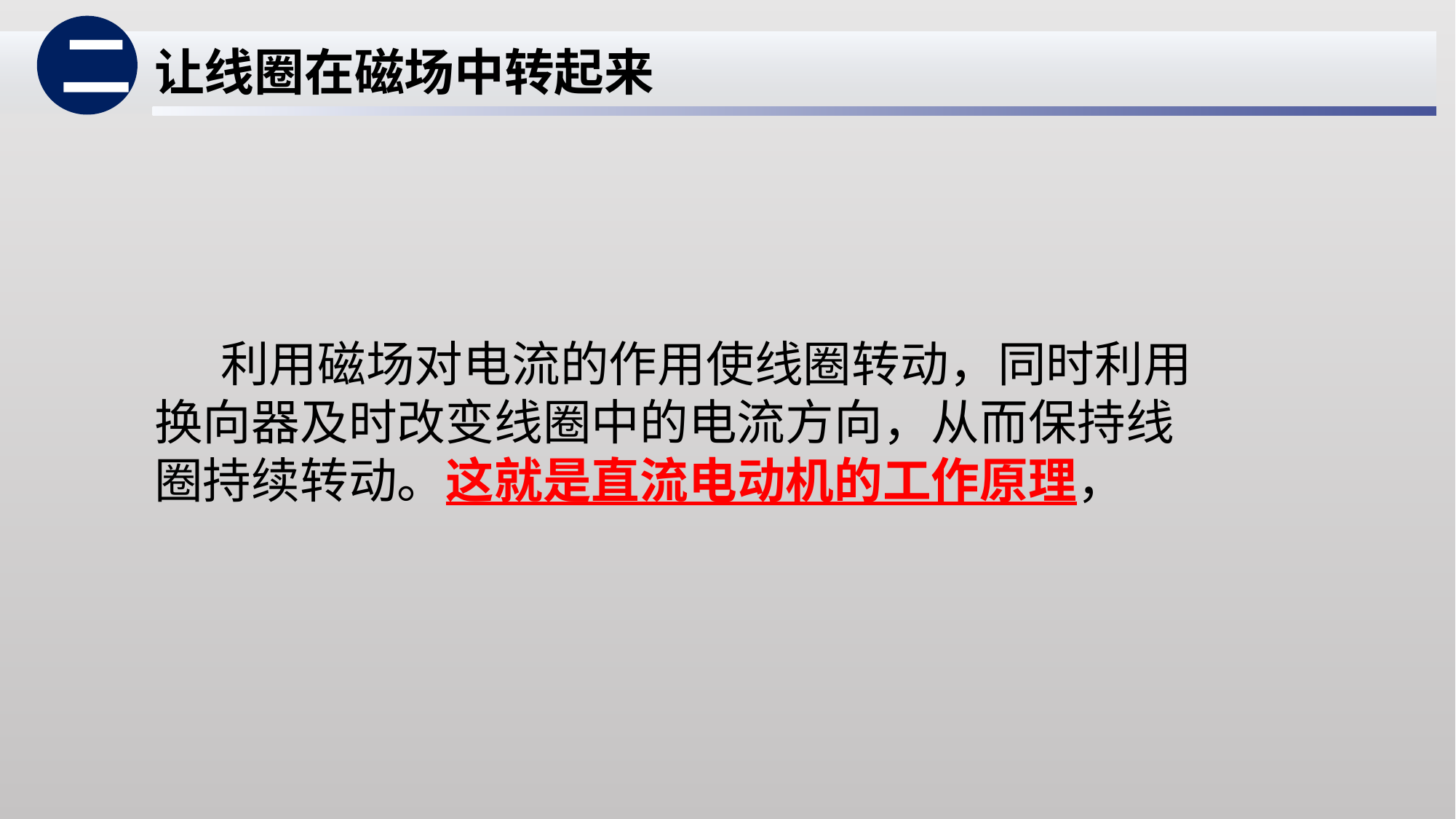

二

让线圈在磁场中转起来

     利用磁场对电流的作用使线圈转动，同时利用换向器及时改变线圈中的电流方向，从而保持线圈持续转动。这就是直流电动机的工作原理，